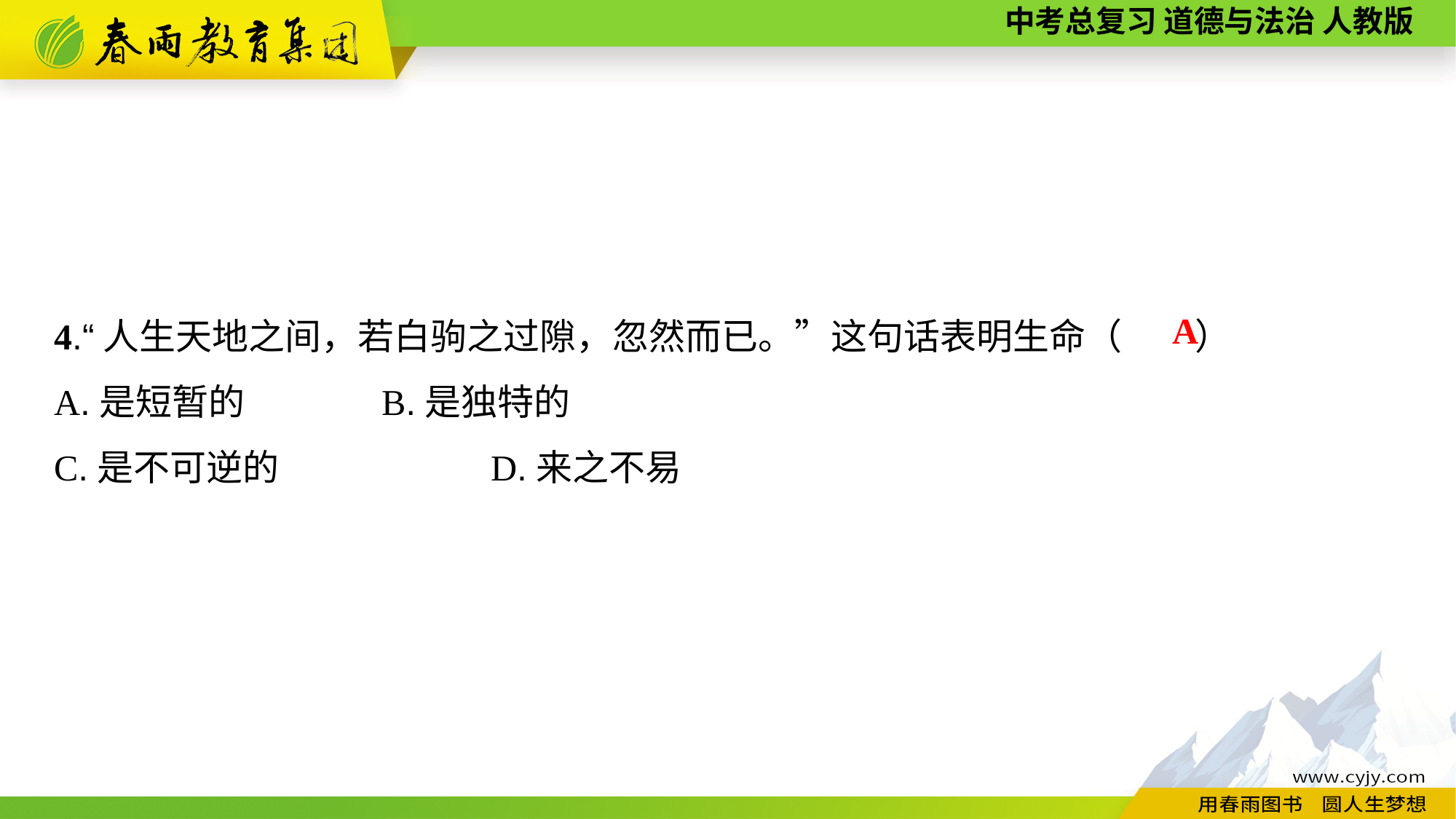

4.“人生天地之间，若白驹之过隙，忽然而已。”这句话表明生命（　　）
A.是短暂的		B.是独特的
C.是不可逆的		D.来之不易
A